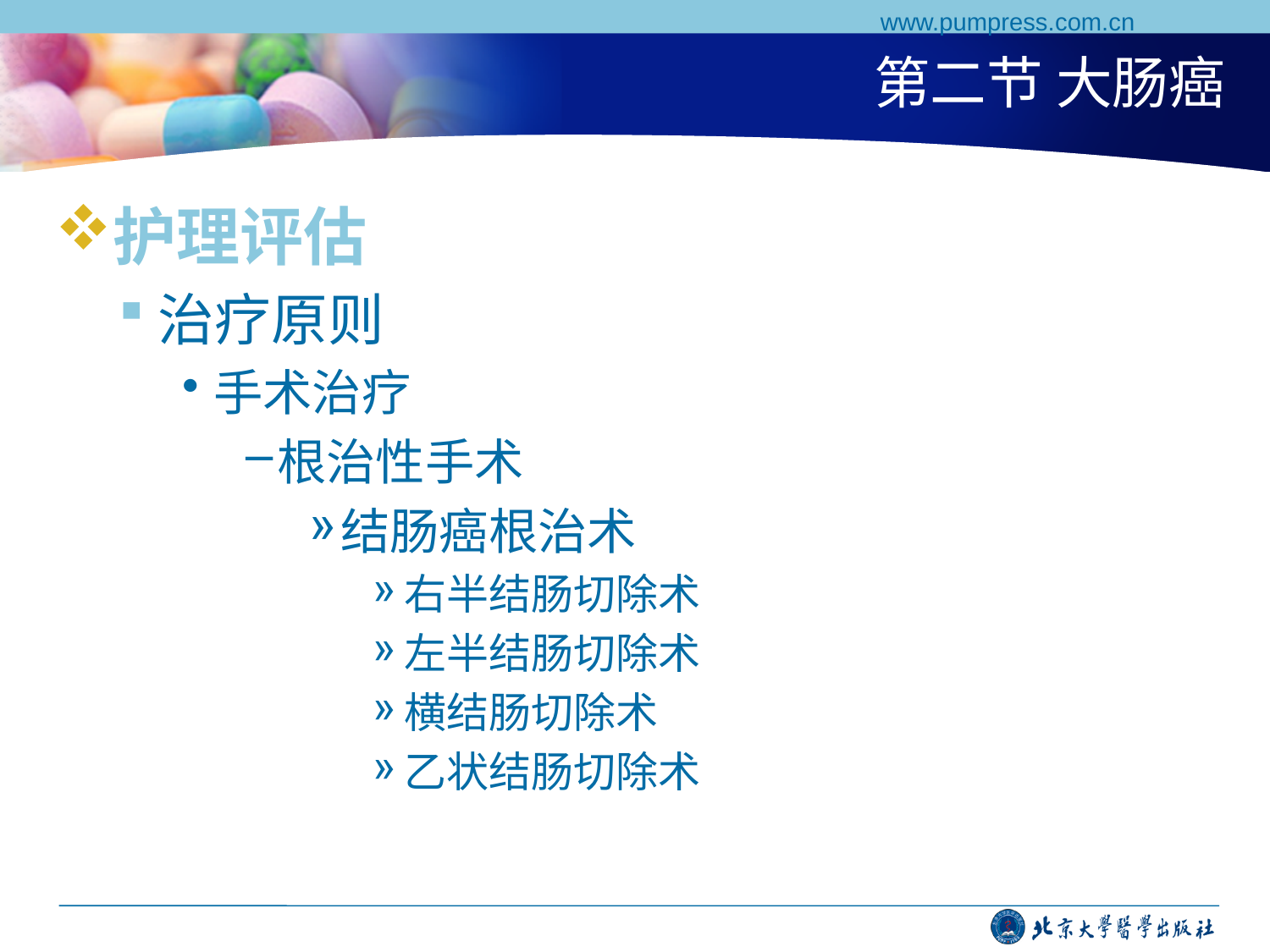

www.pumpress.com.cn
# 第二节 大肠癌
护理评估
治疗原则
手术治疗
根治性手术
结肠癌根治术
右半结肠切除术
左半结肠切除术
横结肠切除术
乙状结肠切除术